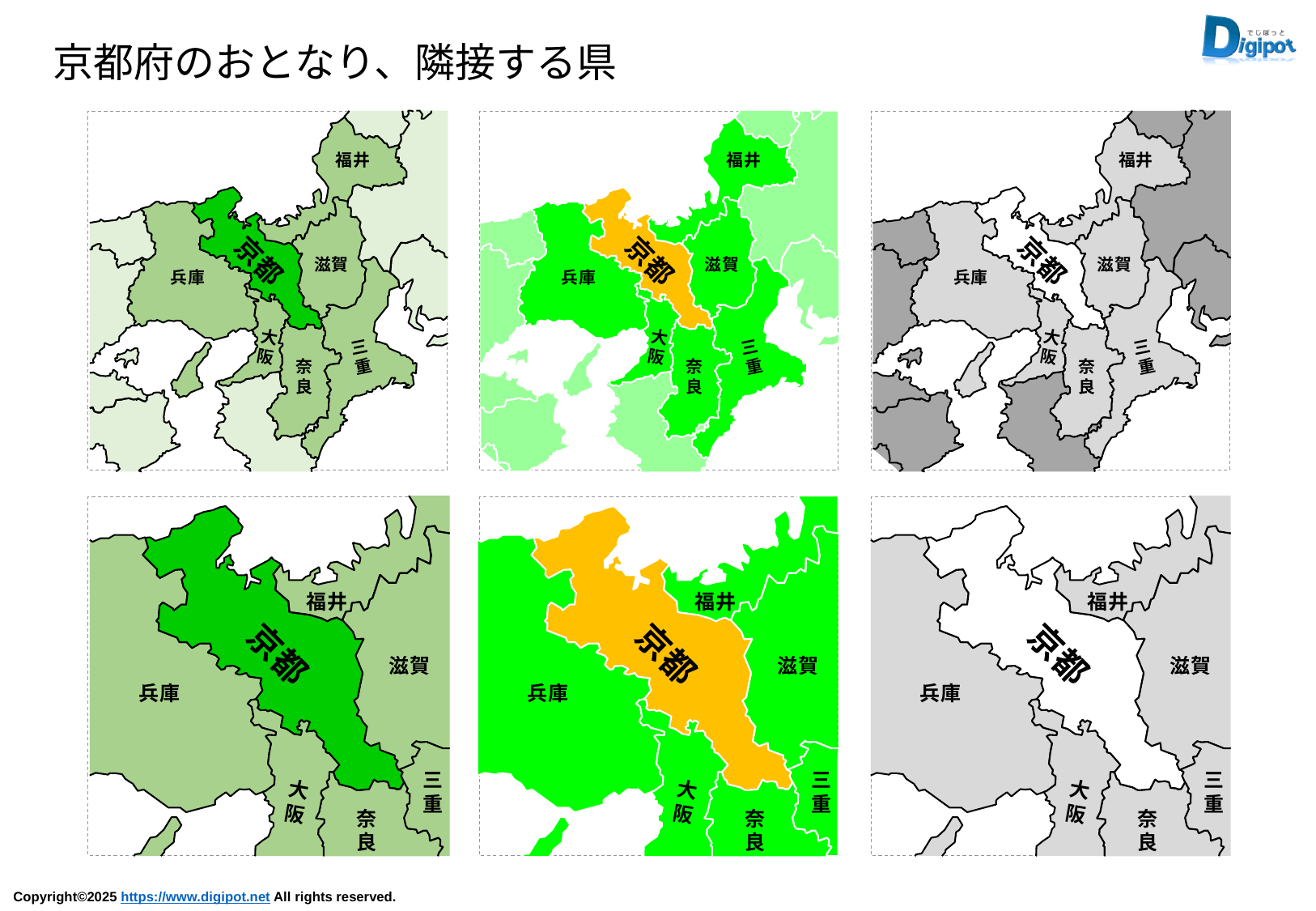

京都府のおとなり、隣接する県

福井
京都
滋賀
兵庫
大
阪
三
重
奈
良

福井
京都
滋賀
兵庫
大
阪
三
重
奈
良

福井
京都
滋賀
兵庫
大
阪
三
重
奈
良

福井
京都
滋賀
兵庫
三
重
大
阪
奈
良

福井
京都
滋賀
兵庫
三
重
大
阪
奈
良

福井
京都
滋賀
兵庫
三
重
大
阪
奈
良